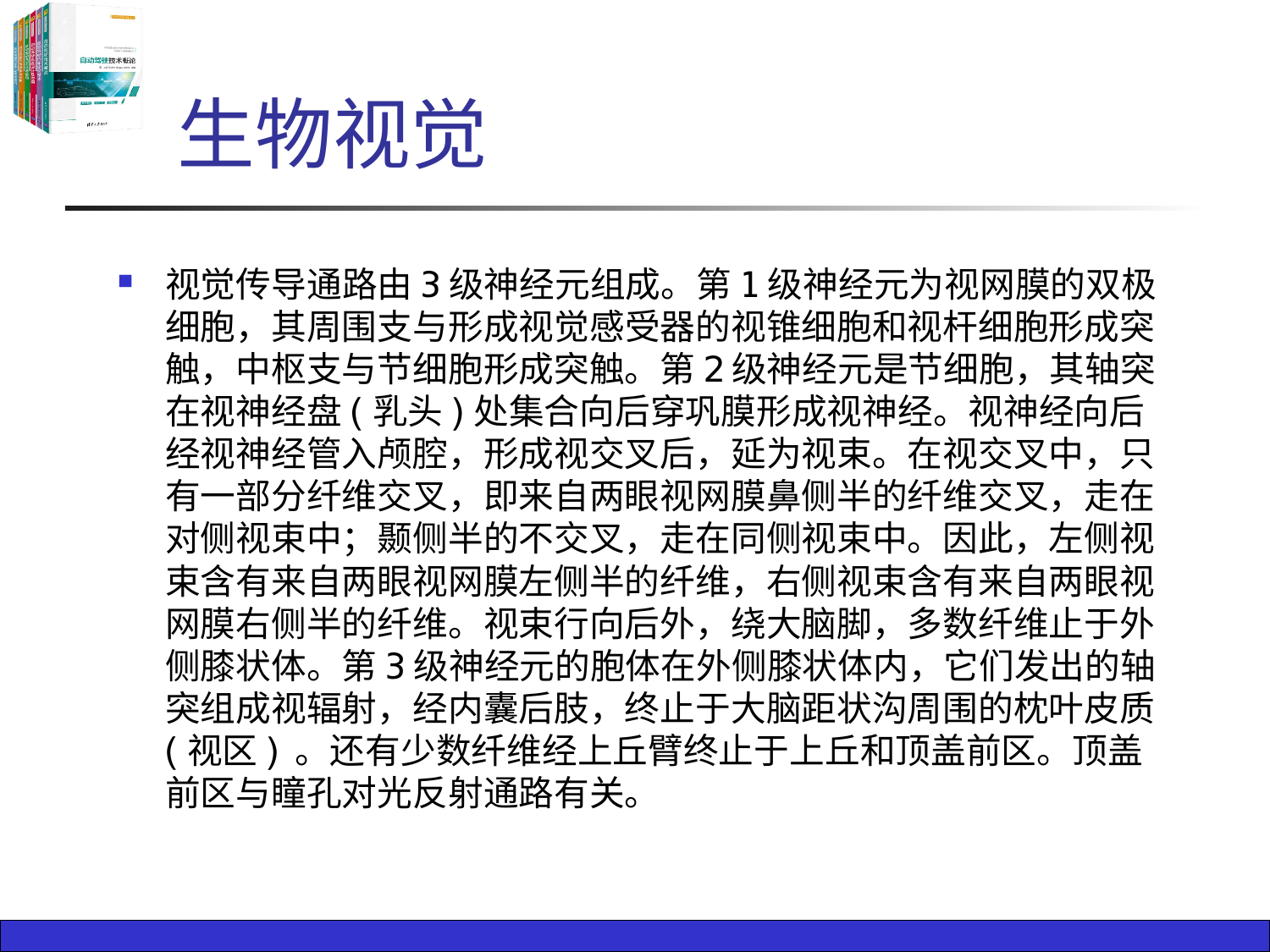

# 生物视觉
视觉传导通路由3级神经元组成。第1级神经元为视网膜的双极细胞，其周围支与形成视觉感受器的视锥细胞和视杆细胞形成突触，中枢支与节细胞形成突触。第2级神经元是节细胞，其轴突在视神经盘(乳头)处集合向后穿巩膜形成视神经。视神经向后经视神经管入颅腔，形成视交叉后，延为视束。在视交叉中，只有一部分纤维交叉，即来自两眼视网膜鼻侧半的纤维交叉，走在对侧视束中；颞侧半的不交叉，走在同侧视束中。因此，左侧视束含有来自两眼视网膜左侧半的纤维，右侧视束含有来自两眼视网膜右侧半的纤维。视束行向后外，绕大脑脚，多数纤维止于外侧膝状体。第3级神经元的胞体在外侧膝状体内，它们发出的轴突组成视辐射，经内囊后肢，终止于大脑距状沟周围的枕叶皮质(视区) 。还有少数纤维经上丘臂终止于上丘和顶盖前区。顶盖前区与瞳孔对光反射通路有关。